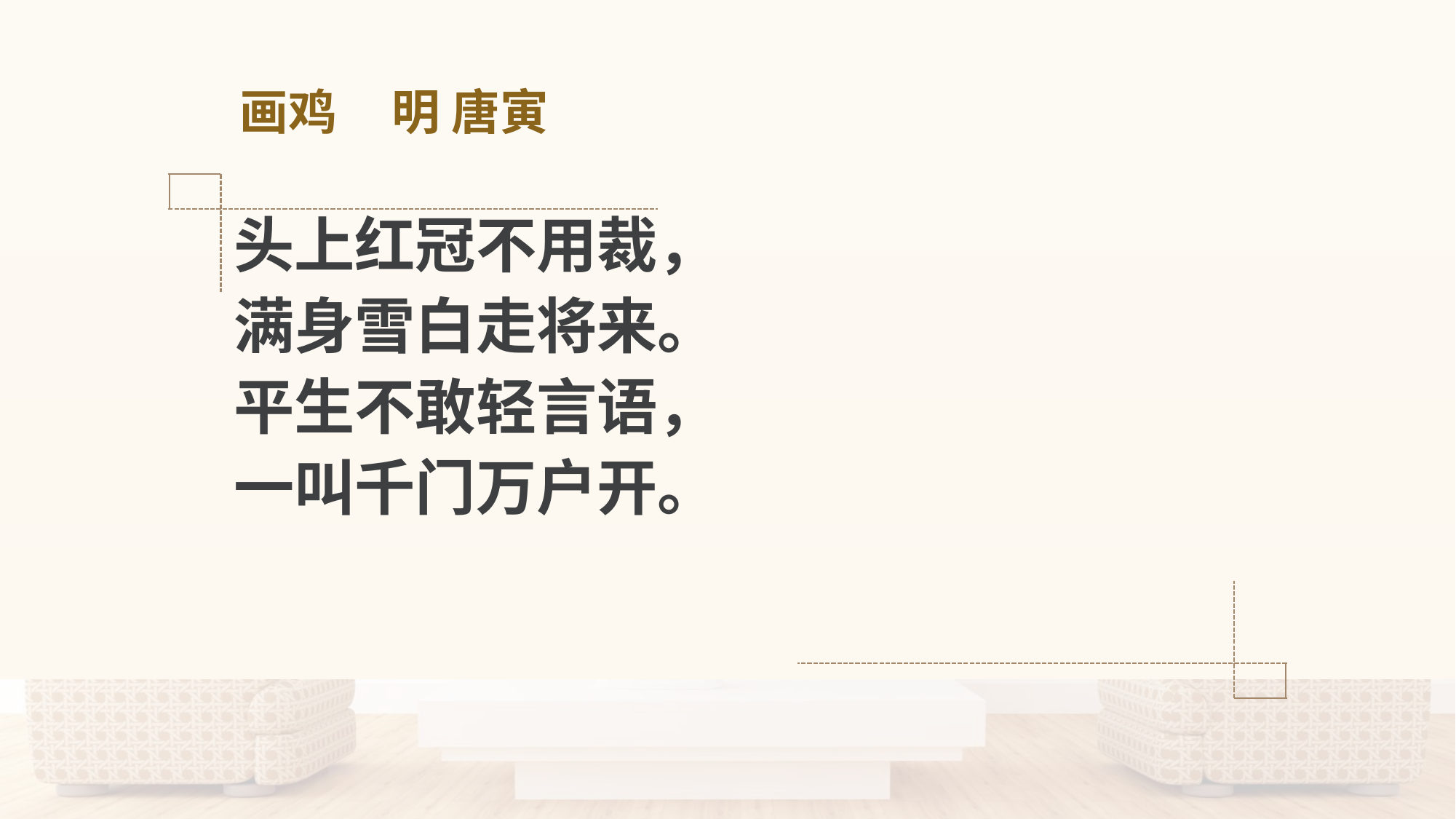

# 画鸡     明 唐寅
头上红冠不用裁，
满身雪白走将来。
平生不敢轻言语，
一叫千门万户开。